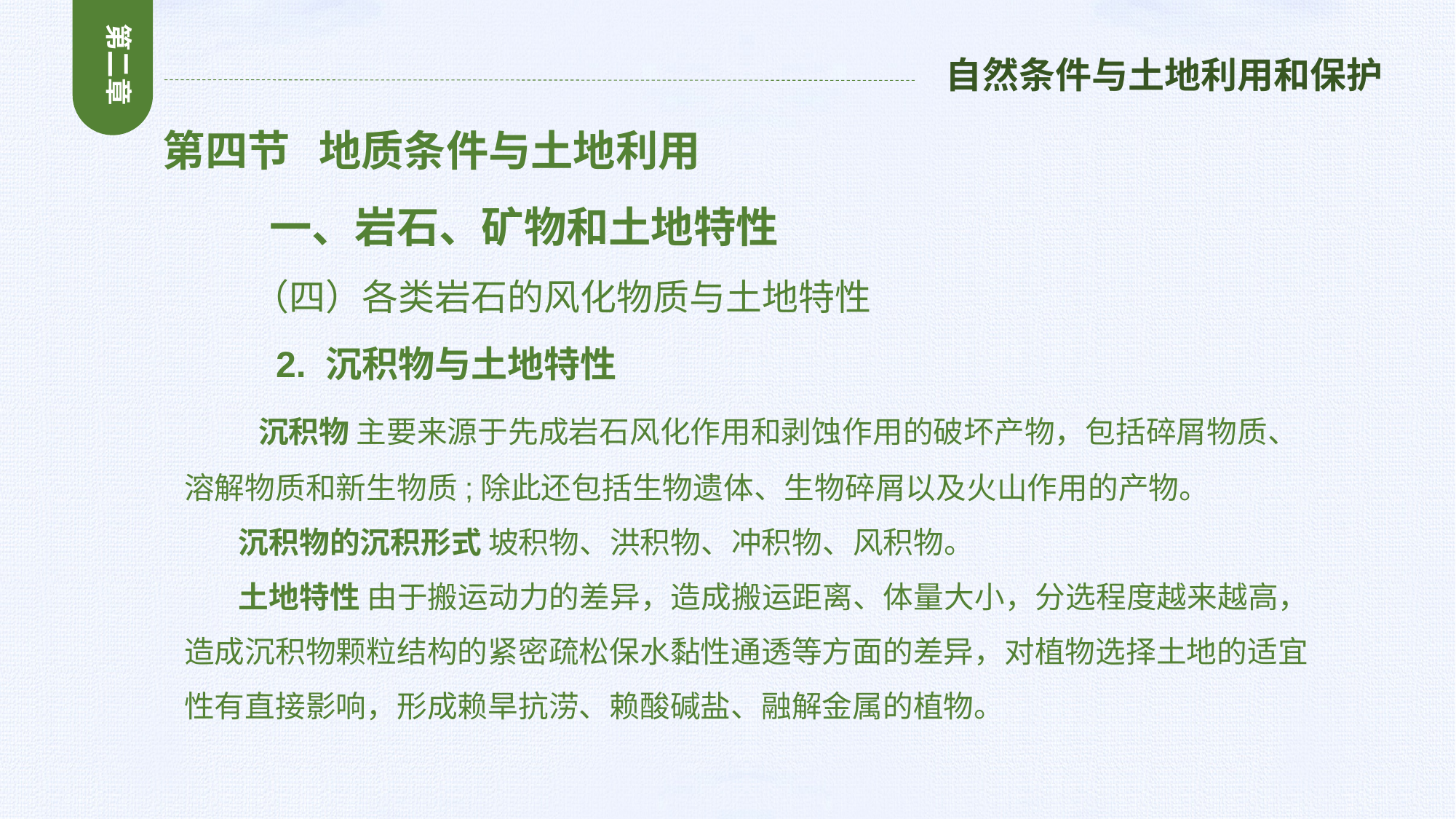

第二章
自然条件与土地利用和保护
第四节   地质条件与土地利用
          一、岩石、矿物和土地特性
       （四）各类岩石的风化物质与土地特性
         2. 沉积物与土地特性
        沉积物 主要来源于先成岩石风化作用和剥蚀作用的破坏产物，包括碎屑物质、溶解物质和新生物质;除此还包括生物遗体、生物碎屑以及火山作用的产物。
       沉积物的沉积形式 坡积物、洪积物、冲积物、风积物。
       土地特性 由于搬运动力的差异，造成搬运距离、体量大小，分选程度越来越高，造成沉积物颗粒结构的紧密疏松保水黏性通透等方面的差异，对植物选择土地的适宜性有直接影响，形成赖旱抗涝、赖酸碱盐、融解金属的植物。